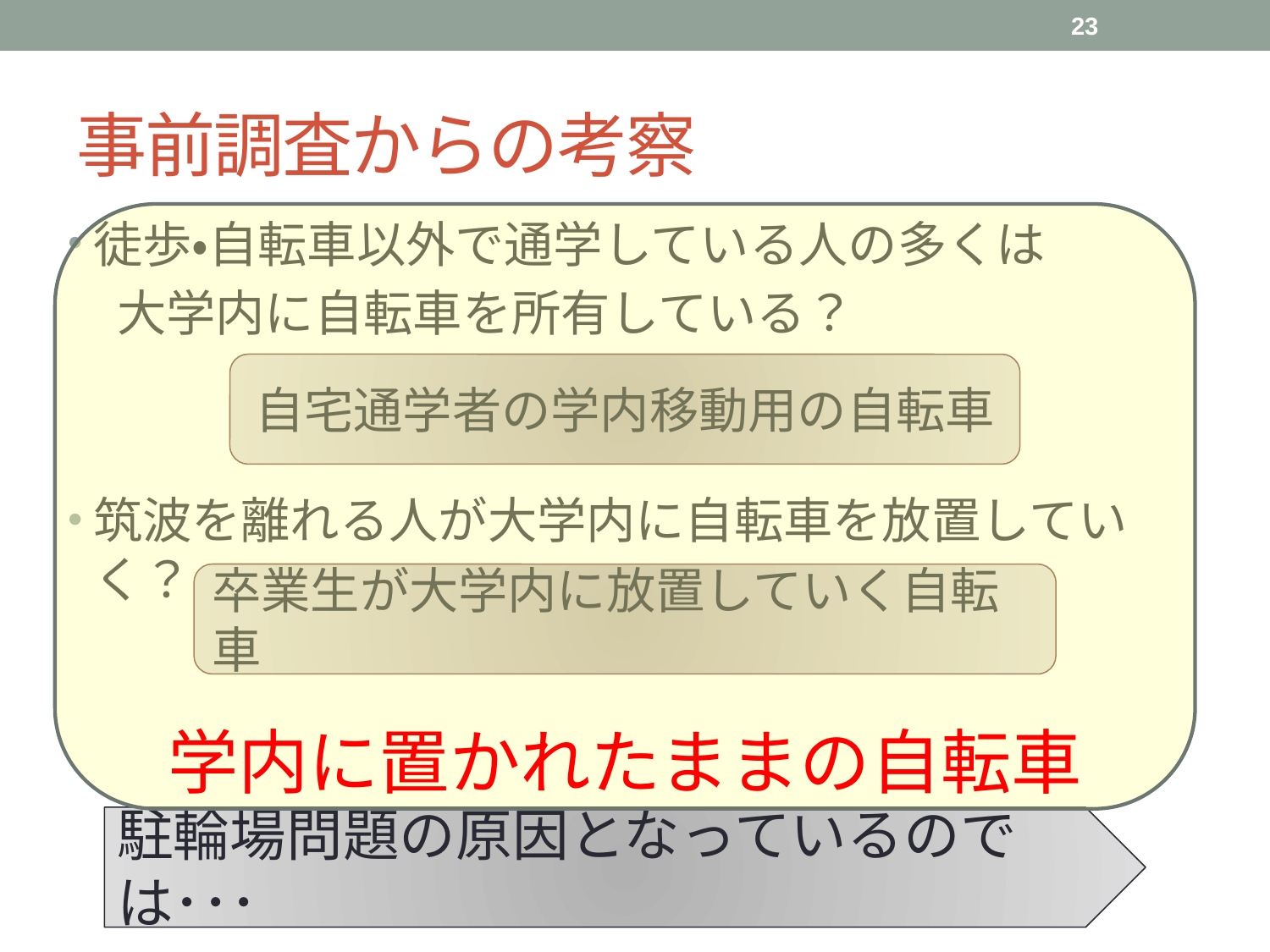

23
# 事前調査からの考察

学内に置かれたままの自転車
徒歩・自転車以外で通学している人の多くは
　大学内に自転車を所有している？

筑波を離れる人が大学内に自転車を放置していく？
自宅通学者の学内移動用の自転車
卒業生が大学内に放置していく自転車
駐輪場問題の原因となっているのでは･･･